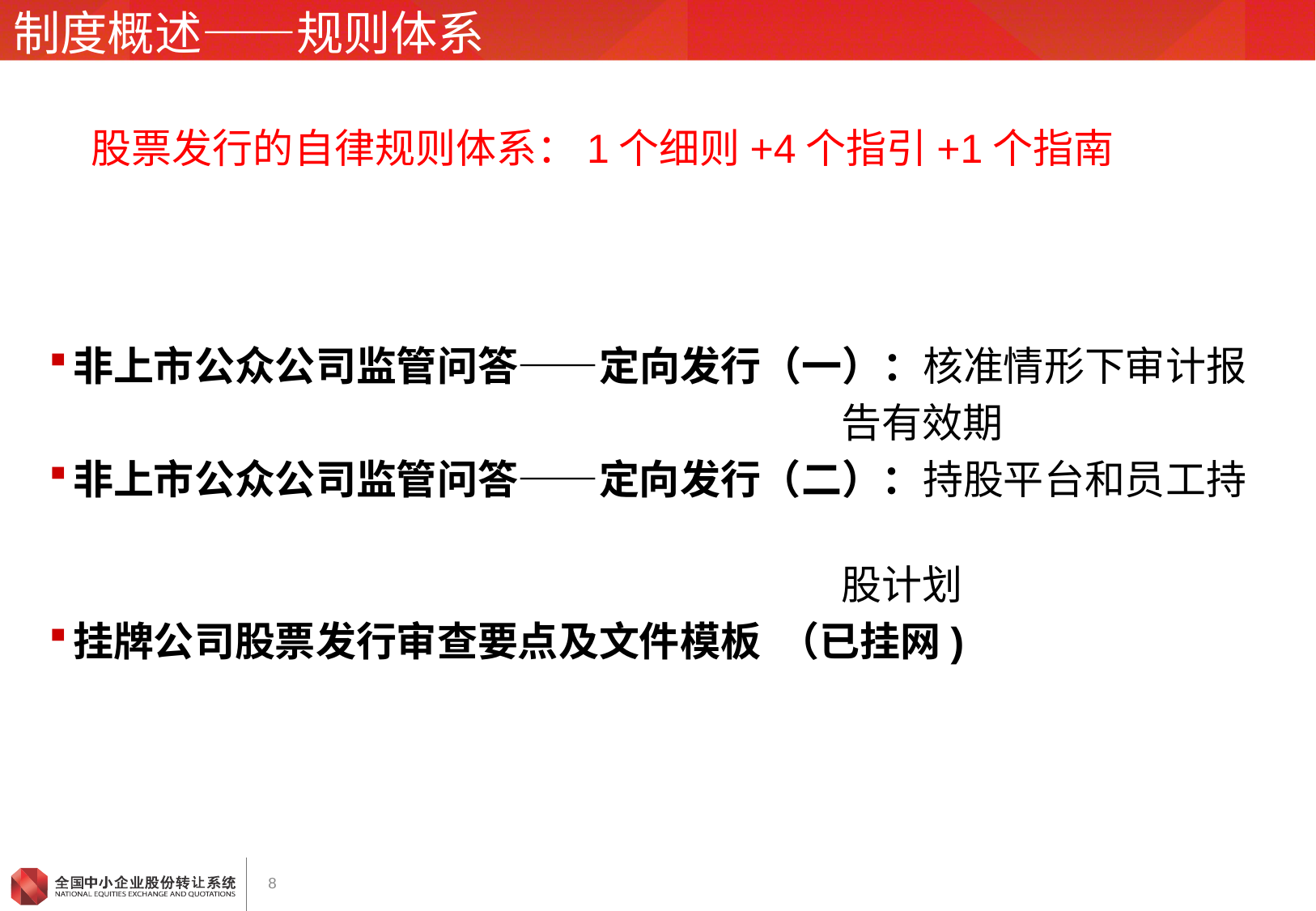

# 制度概述——规则体系
股票发行的自律规则体系：1个细则+4个指引+1个指南
非上市公众公司监管问答——定向发行（一）：核准情形下审计报
                                                                                      告有效期
非上市公众公司监管问答——定向发行（二）：持股平台和员工持
                                                                                      股计划
挂牌公司股票发行审查要点及文件模板  （已挂网)
8